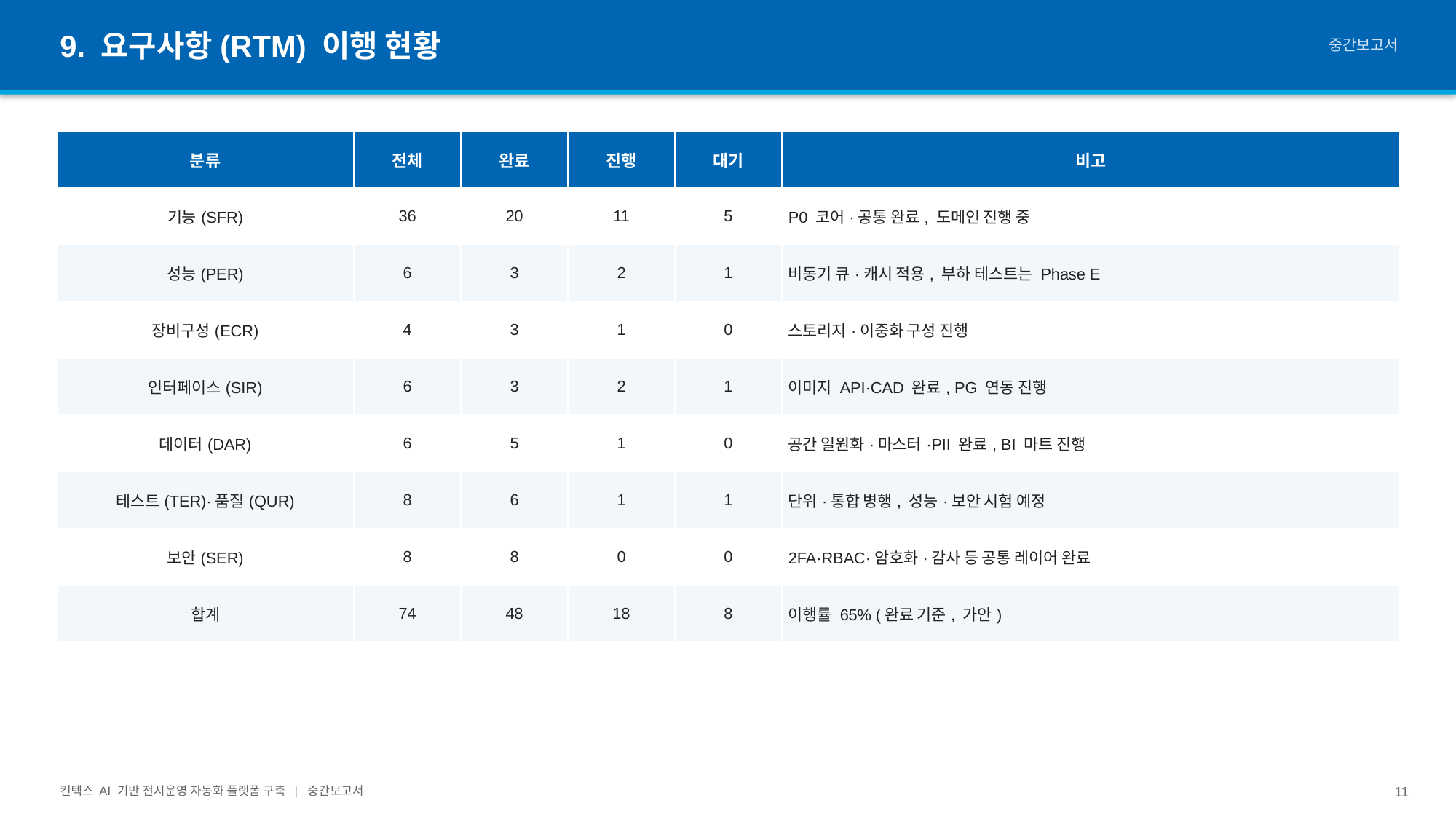

9. 요구사항(RTM) 이행 현황
중간보고서

| 분류 | 전체 | 완료 | 진행 | 대기 | 비고 |
| --- | --- | --- | --- | --- | --- |
| 기능(SFR) | 36 | 20 | 11 | 5 | P0 코어·공통 완료, 도메인 진행 중 |
| 성능(PER) | 6 | 3 | 2 | 1 | 비동기 큐·캐시 적용, 부하 테스트는 Phase E |
| 장비구성(ECR) | 4 | 3 | 1 | 0 | 스토리지·이중화 구성 진행 |
| 인터페이스(SIR) | 6 | 3 | 2 | 1 | 이미지 API·CAD 완료, PG 연동 진행 |
| 데이터(DAR) | 6 | 5 | 1 | 0 | 공간 일원화·마스터·PII 완료, BI 마트 진행 |
| 테스트(TER)·품질(QUR) | 8 | 6 | 1 | 1 | 단위·통합 병행, 성능·보안 시험 예정 |
| 보안(SER) | 8 | 8 | 0 | 0 | 2FA·RBAC·암호화·감사 등 공통 레이어 완료 |
| 합계 | 74 | 48 | 18 | 8 | 이행률 65% (완료 기준, 가안) |
킨텍스 AI 기반 전시운영 자동화 플랫폼 구축  |  중간보고서
11